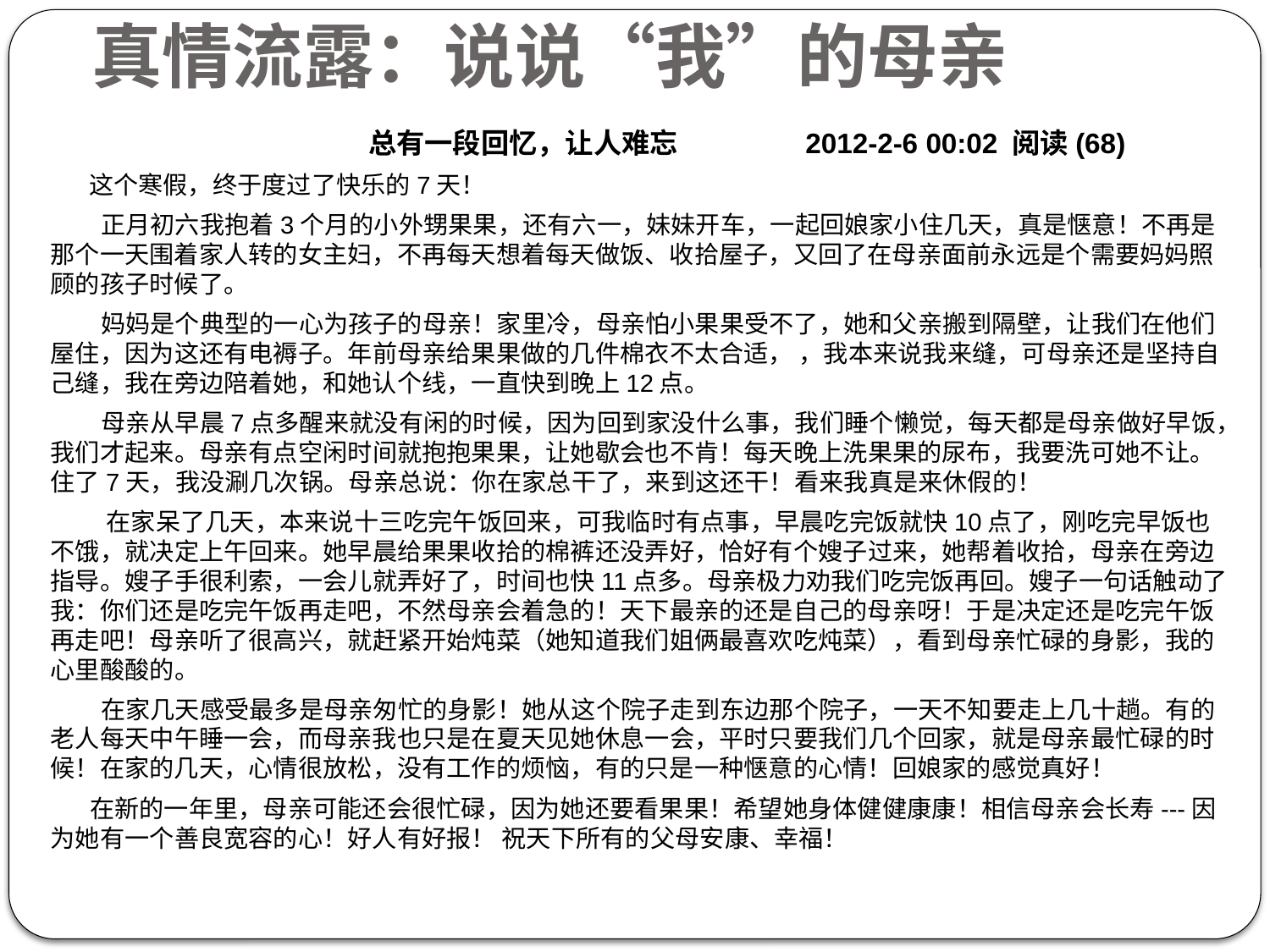

# 真情流露：说说“我”的母亲
                                                       总有一段回忆，让人难忘                   2012-2-6 00:02 阅读(68)
               这个寒假，终于度过了快乐的7天！
               正月初六我抱着3个月的小外甥果果，还有六一，妹妹开车，一起回娘家小住几天，真是惬意！不再是那个一天围着家人转的女主妇，不再每天想着每天做饭、收拾屋子，又回了在母亲面前永远是个需要妈妈照顾的孩子时候了。
               妈妈是个典型的一心为孩子的母亲！家里冷，母亲怕小果果受不了，她和父亲搬到隔壁，让我们在他们屋住，因为这还有电褥子。年前母亲给果果做的几件棉衣不太合适， ，我本来说我来缝，可母亲还是坚持自己缝，我在旁边陪着她，和她认个线，一直快到晚上12点。
               母亲从早晨7点多醒来就没有闲的时候，因为回到家没什么事，我们睡个懒觉，每天都是母亲做好早饭，我们才起来。母亲有点空闲时间就抱抱果果，让她歇会也不肯！每天晚上洗果果的尿布，我要洗可她不让。住了7天，我没涮几次锅。母亲总说：你在家总干了，来到这还干！看来我真是来休假的！
                在家呆了几天，本来说十三吃完午饭回来，可我临时有点事，早晨吃完饭就快10点了，刚吃完早饭也不饿，就决定上午回来。她早晨给果果收拾的棉裤还没弄好，恰好有个嫂子过来，她帮着收拾，母亲在旁边指导。嫂子手很利索，一会儿就弄好了，时间也快11点多。母亲极力劝我们吃完饭再回。嫂子一句话触动了我：你们还是吃完午饭再走吧，不然母亲会着急的！天下最亲的还是自己的母亲呀！于是决定还是吃完午饭再走吧！母亲听了很高兴，就赶紧开始炖菜（她知道我们姐俩最喜欢吃炖菜），看到母亲忙碌的身影，我的心里酸酸的。
               在家几天感受最多是母亲匆忙的身影！她从这个院子走到东边那个院子，一天不知要走上几十趟。有的老人每天中午睡一会，而母亲我也只是在夏天见她休息一会，平时只要我们几个回家，就是母亲最忙碌的时候！在家的几天，心情很放松，没有工作的烦恼，有的只是一种惬意的心情！回娘家的感觉真好！
             在新的一年里，母亲可能还会很忙碌，因为她还要看果果！希望她身体健健康康！相信母亲会长寿---因为她有一个善良宽容的心！好人有好报！ 祝天下所有的父母安康、幸福！